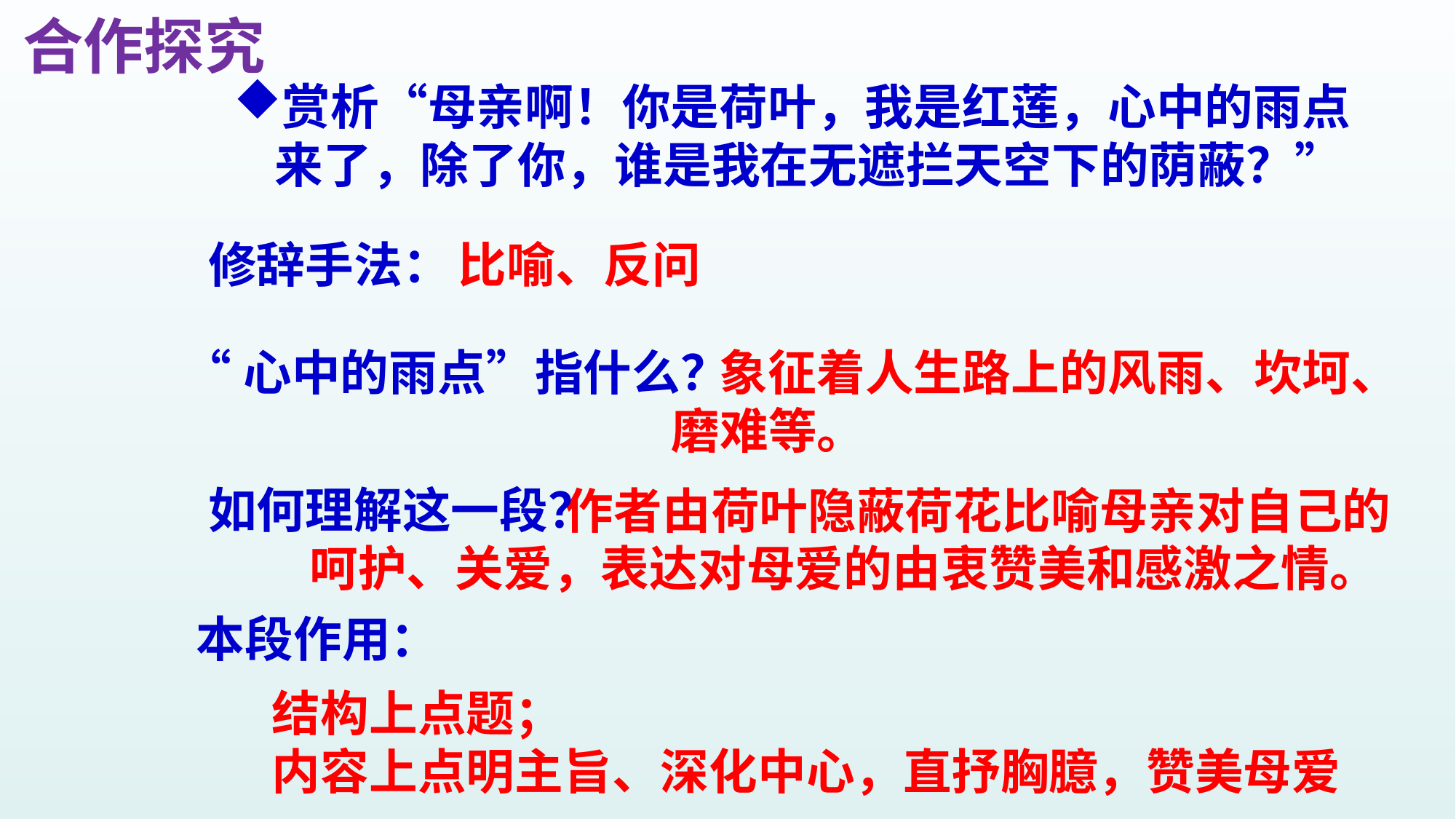

合作探究
赏析“母亲啊！你是荷叶，我是红莲，心中的雨点来了，除了你，谁是我在无遮拦天空下的荫蔽？”

修辞手法：

比喻、反问
“心中的雨点”指什么？

       象征着人生路上的风雨、坎坷、磨难等。
如何理解这一段？

                      作者由荷叶隐蔽荷花比喻母亲对自己的呵护、关爱，表达对母爱的由衷赞美和感激之情。
本段作用：

结构上点题；
内容上点明主旨、深化中心，直抒胸臆，赞美母爱